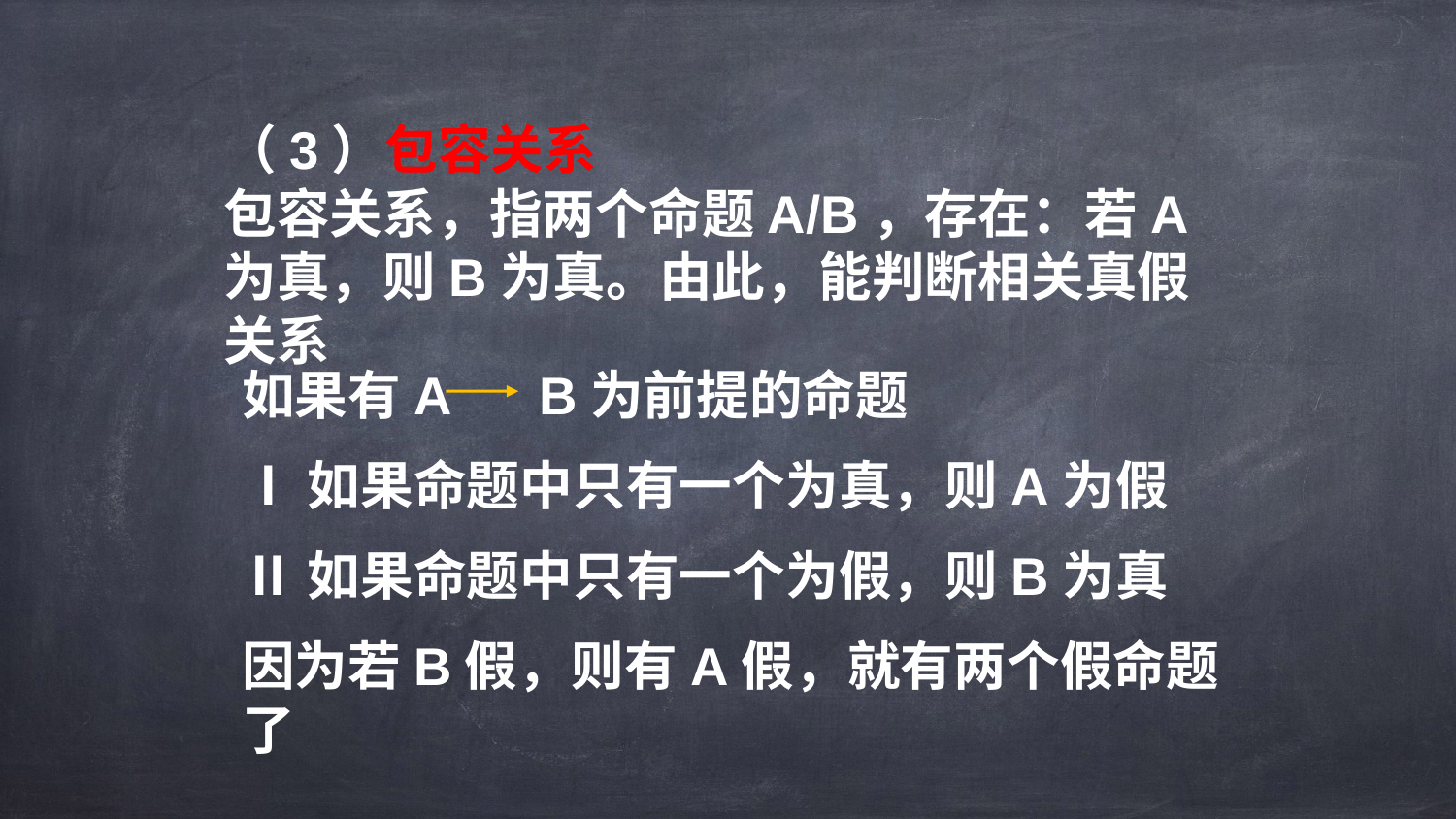

（3）包容关系
包容关系，指两个命题A/B，存在：若A为真，则B为真。由此，能判断相关真假关系
如果有A      B为前提的命题
Ⅰ如果命题中只有一个为真，则A为假
Ⅱ如果命题中只有一个为假，则B为真
因为若B假，则有A假，就有两个假命题了